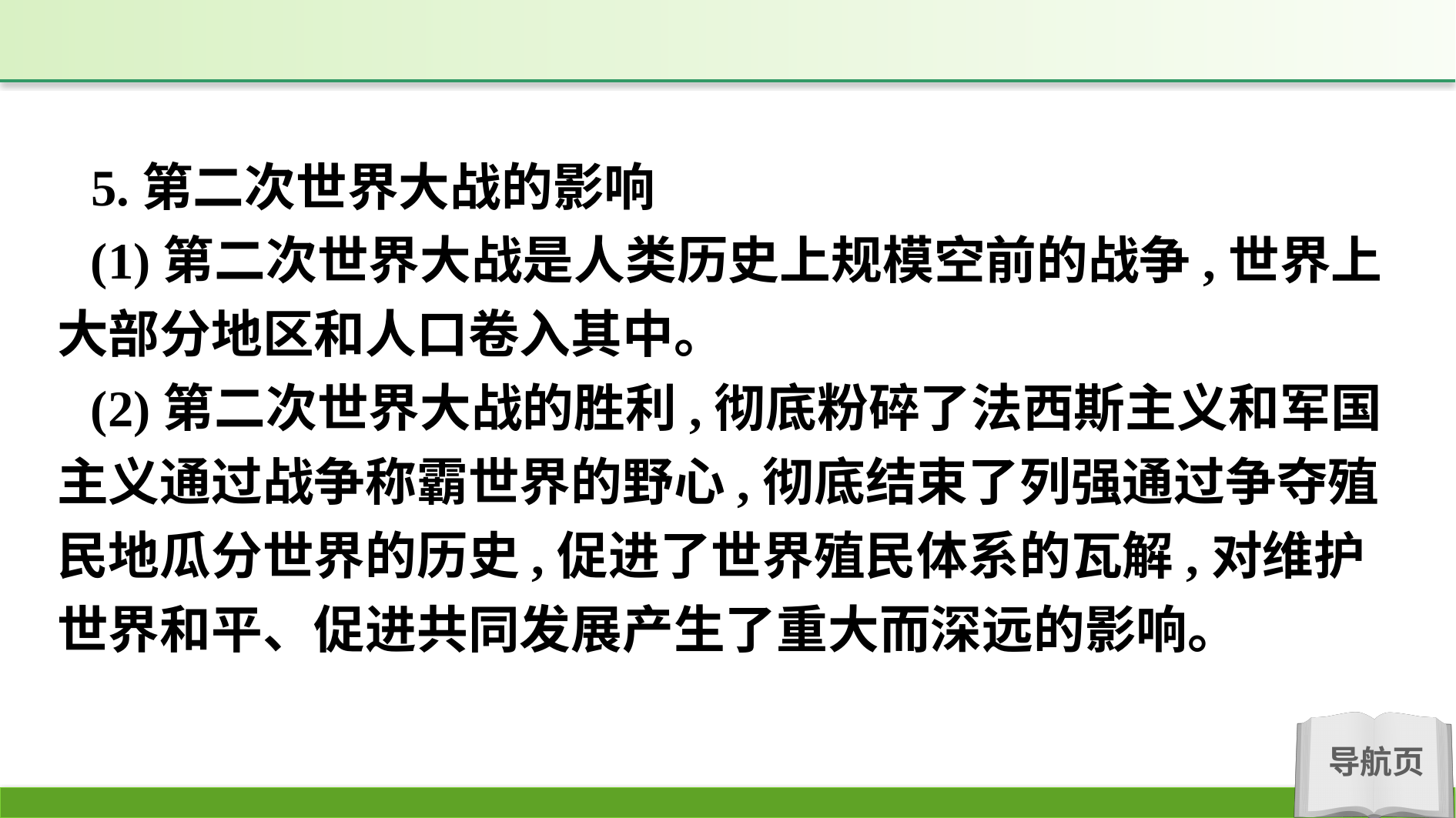

5.第二次世界大战的影响
(1)第二次世界大战是人类历史上规模空前的战争,世界上大部分地区和人口卷入其中。
(2)第二次世界大战的胜利,彻底粉碎了法西斯主义和军国主义通过战争称霸世界的野心,彻底结束了列强通过争夺殖民地瓜分世界的历史,促进了世界殖民体系的瓦解,对维护世界和平、促进共同发展产生了重大而深远的影响。